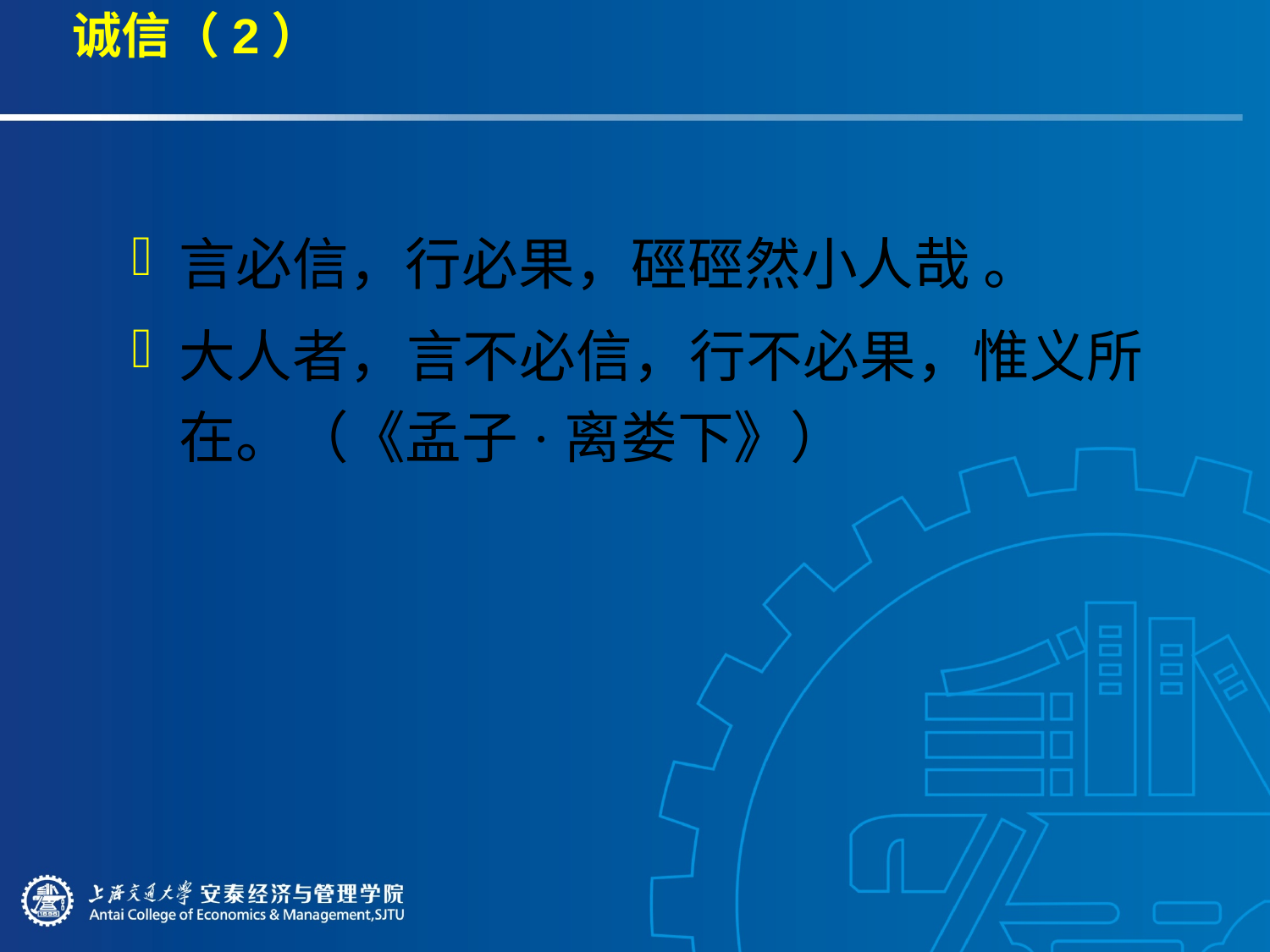

# 诚信（2）
言必信，行必果，硜硜然小人哉 。
大人者，言不必信，行不必果，惟义所在。（《孟子·离娄下》）